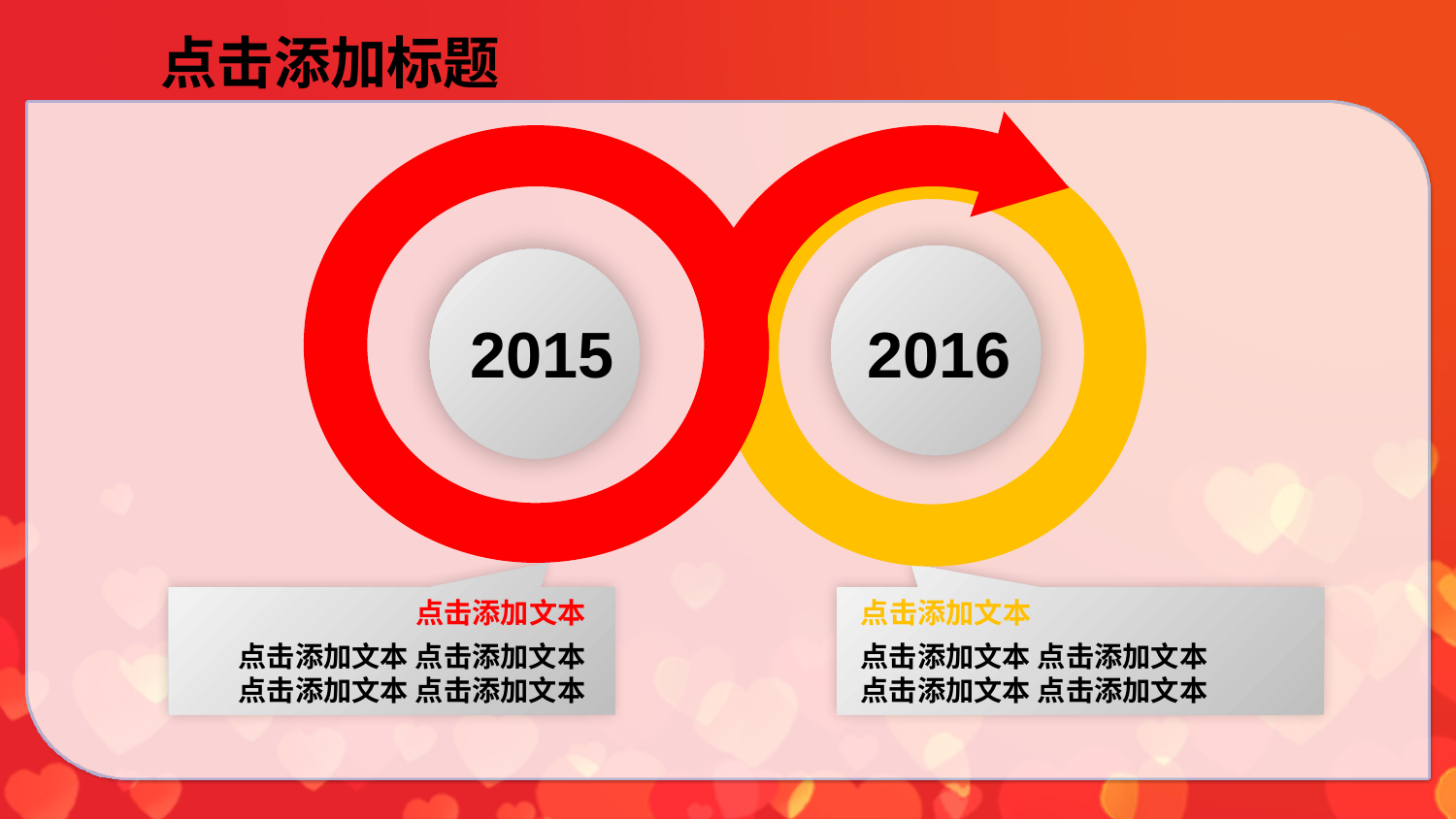

点击添加标题

2015
2016

点击添加文本
点击添加文本
点击添加文本 点击添加文本
点击添加文本 点击添加文本
点击添加文本 点击添加文本
点击添加文本 点击添加文本